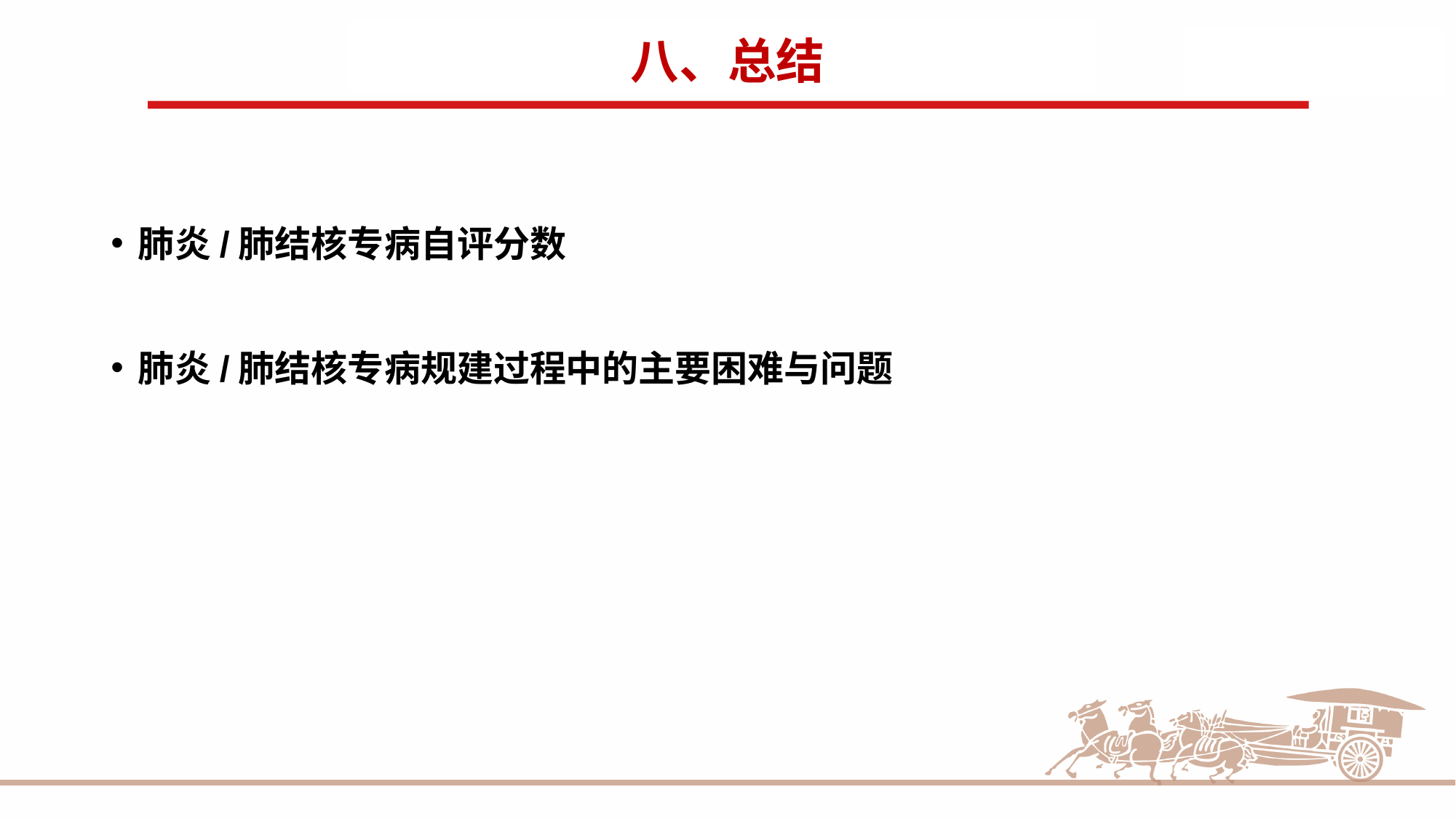

八、总结
肺炎/肺结核专病自评分数
肺炎/肺结核专病规建过程中的主要困难与问题